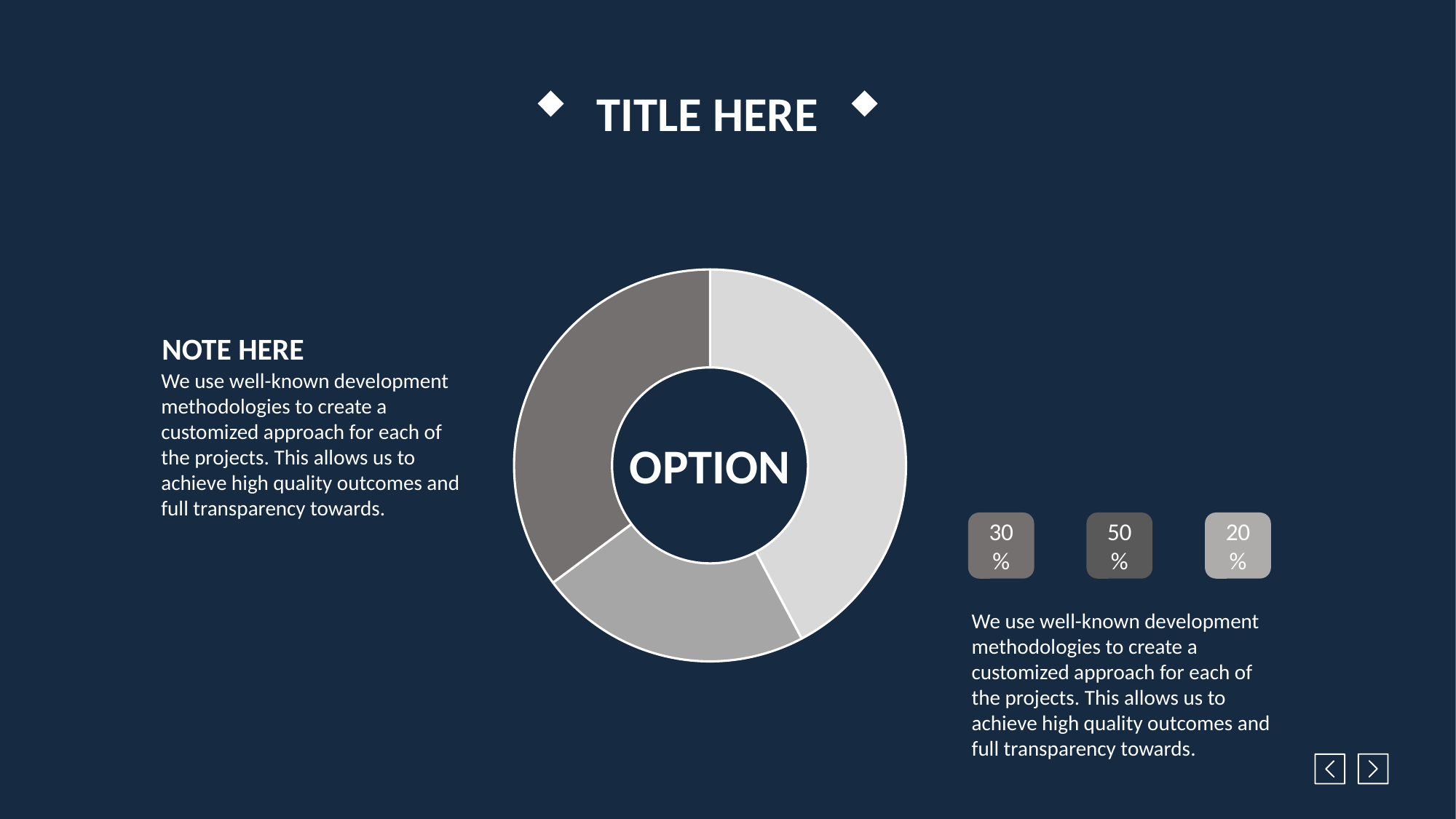

TITLE HERE

### Chart

| Category | 销售额 |
|---|---|
| 第一季度 | 6.0 |
| 第二季度 | 3.2 |
| 第三季度 | 5.0 |
NOTE HERE
We use well-known development methodologies to create a customized approach for each of the projects. This allows us to achieve high quality outcomes and full transparency towards.
OPTION
30%
50%
20%
We use well-known development methodologies to create a customized approach for each of the projects. This allows us to achieve high quality outcomes and full transparency towards.